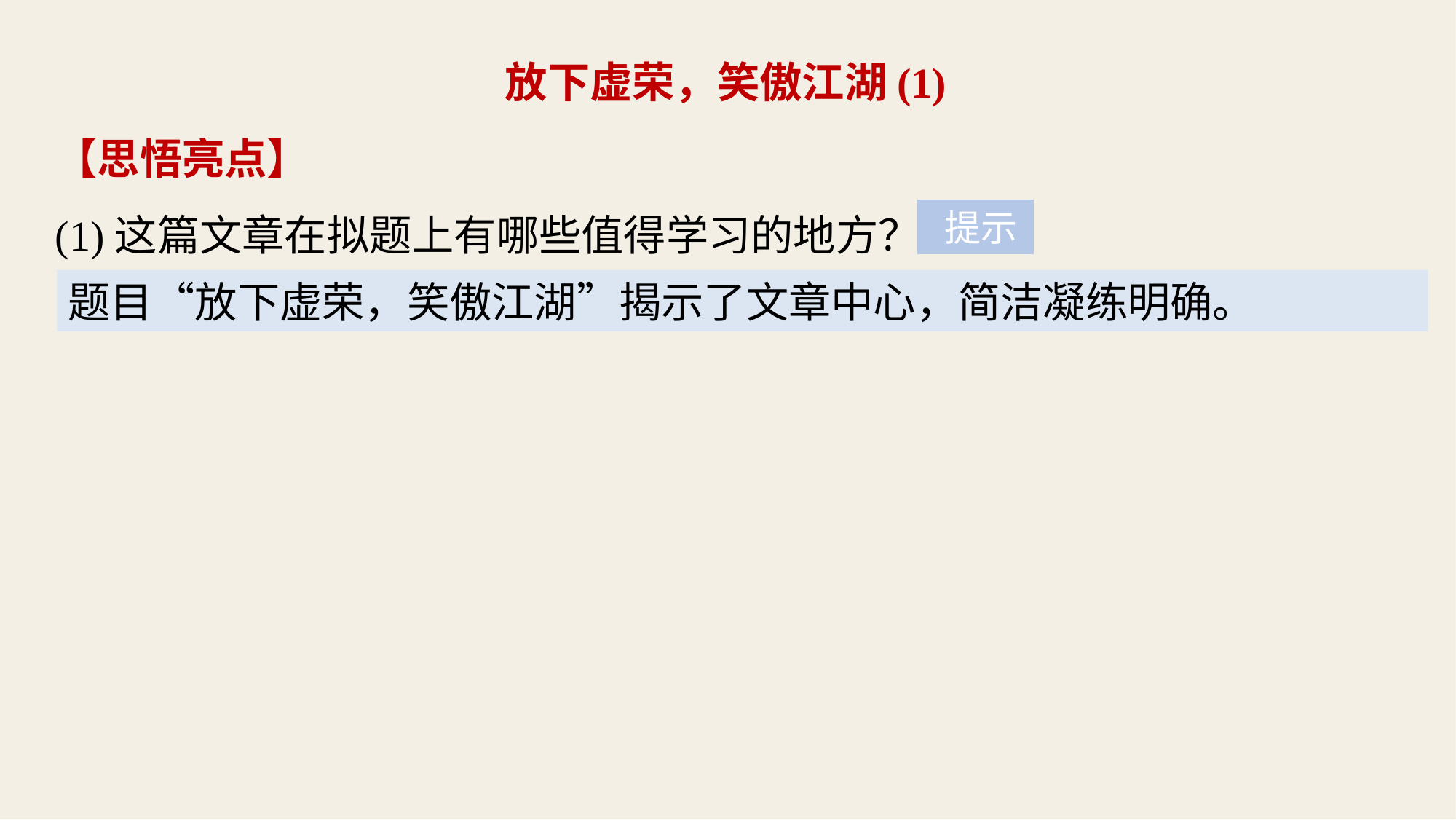

放下虚荣，笑傲江湖(1)
【思悟亮点】
(1)这篇文章在拟题上有哪些值得学习的地方？

 提示
题目“放下虚荣，笑傲江湖”揭示了文章中心，简洁凝练明确。